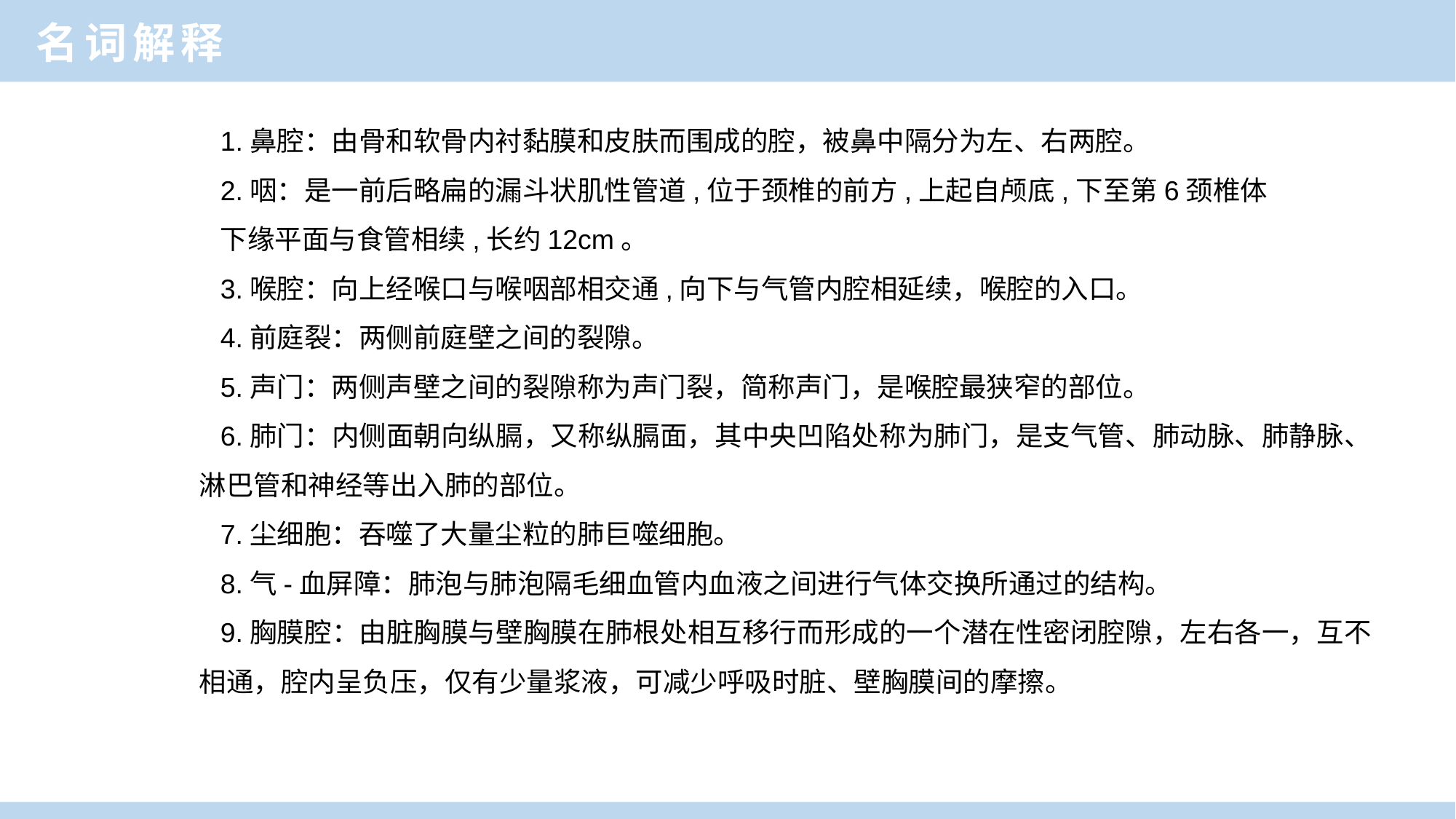

名词解释

1.鼻腔：由骨和软骨内衬黏膜和皮肤而围成的腔，被鼻中隔分为左、右两腔。
2.咽：是一前后略扁的漏斗状肌性管道,位于颈椎的前方,上起自颅底,下至第6颈椎体
下缘平面与食管相续,长约12cm。
3.喉腔：向上经喉口与喉咽部相交通,向下与气管内腔相延续，喉腔的入口。
4.前庭裂：两侧前庭壁之间的裂隙。
5.声门：两侧声壁之间的裂隙称为声门裂，简称声门，是喉腔最狭窄的部位。
6.肺门：内侧面朝向纵膈，又称纵膈面，其中央凹陷处称为肺门，是支气管、肺动脉、肺静脉、淋巴管和神经等出入肺的部位。
7.尘细胞：吞噬了大量尘粒的肺巨噬细胞。
8.气-血屏障：肺泡与肺泡隔毛细血管内血液之间进行气体交换所通过的结构。
9.胸膜腔：由脏胸膜与壁胸膜在肺根处相互移行而形成的一个潜在性密闭腔隙，左右各一，互不相通，腔内呈负压，仅有少量浆液，可减少呼吸时脏、壁胸膜间的摩擦。